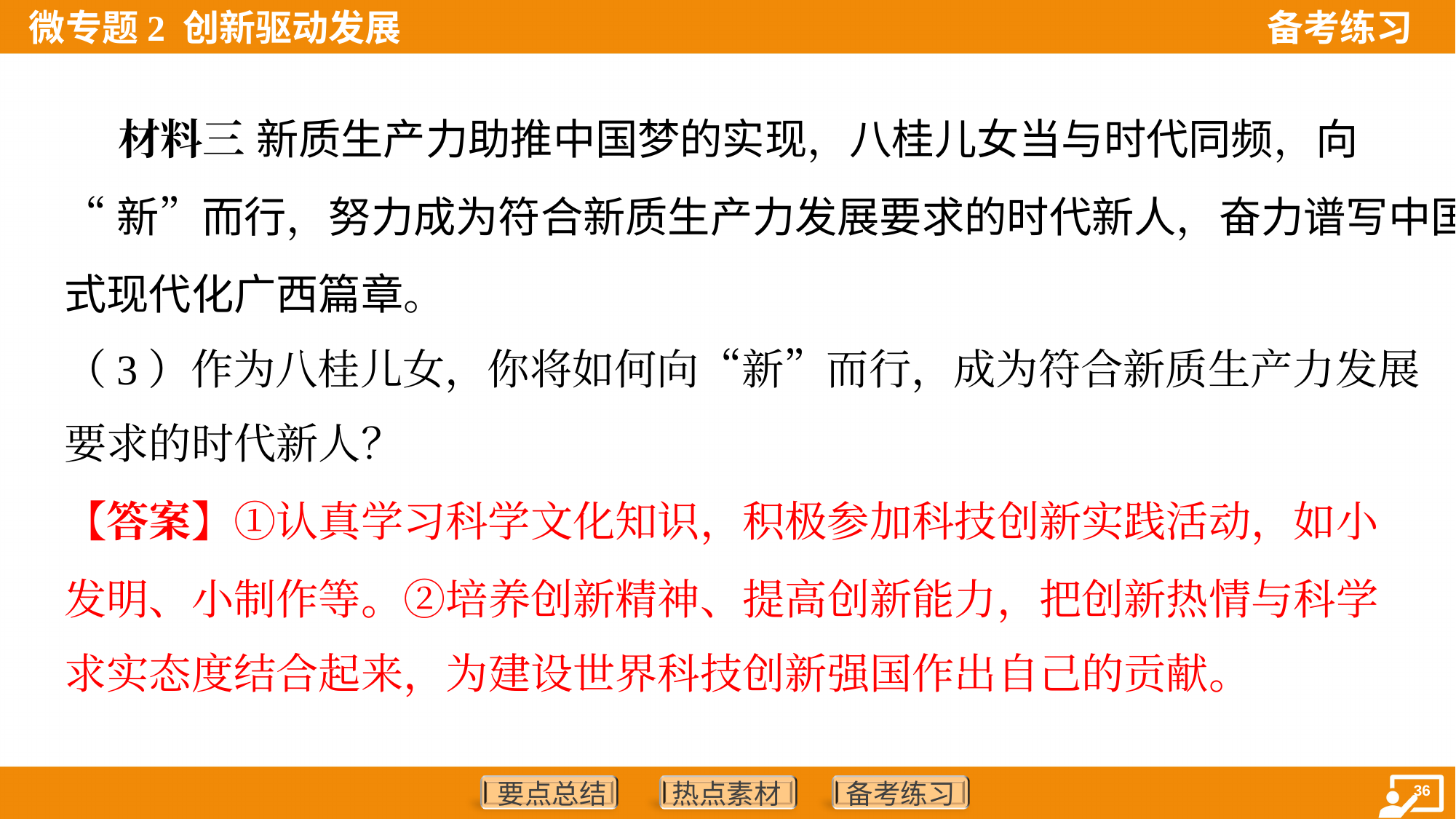

材料三 新质生产力助推中国梦的实现，八桂儿女当与时代同频，向
“新”而行，努力成为符合新质生产力发展要求的时代新人，奋力谱写中国
式现代化广西篇章。
（3）作为八桂儿女，你将如何向“新”而行，成为符合新质生产力发展
要求的时代新人？
【答案】①认真学习科学文化知识，积极参加科技创新实践活动，如小
发明、小制作等。②培养创新精神、提高创新能力，把创新热情与科学
求实态度结合起来，为建设世界科技创新强国作出自己的贡献。